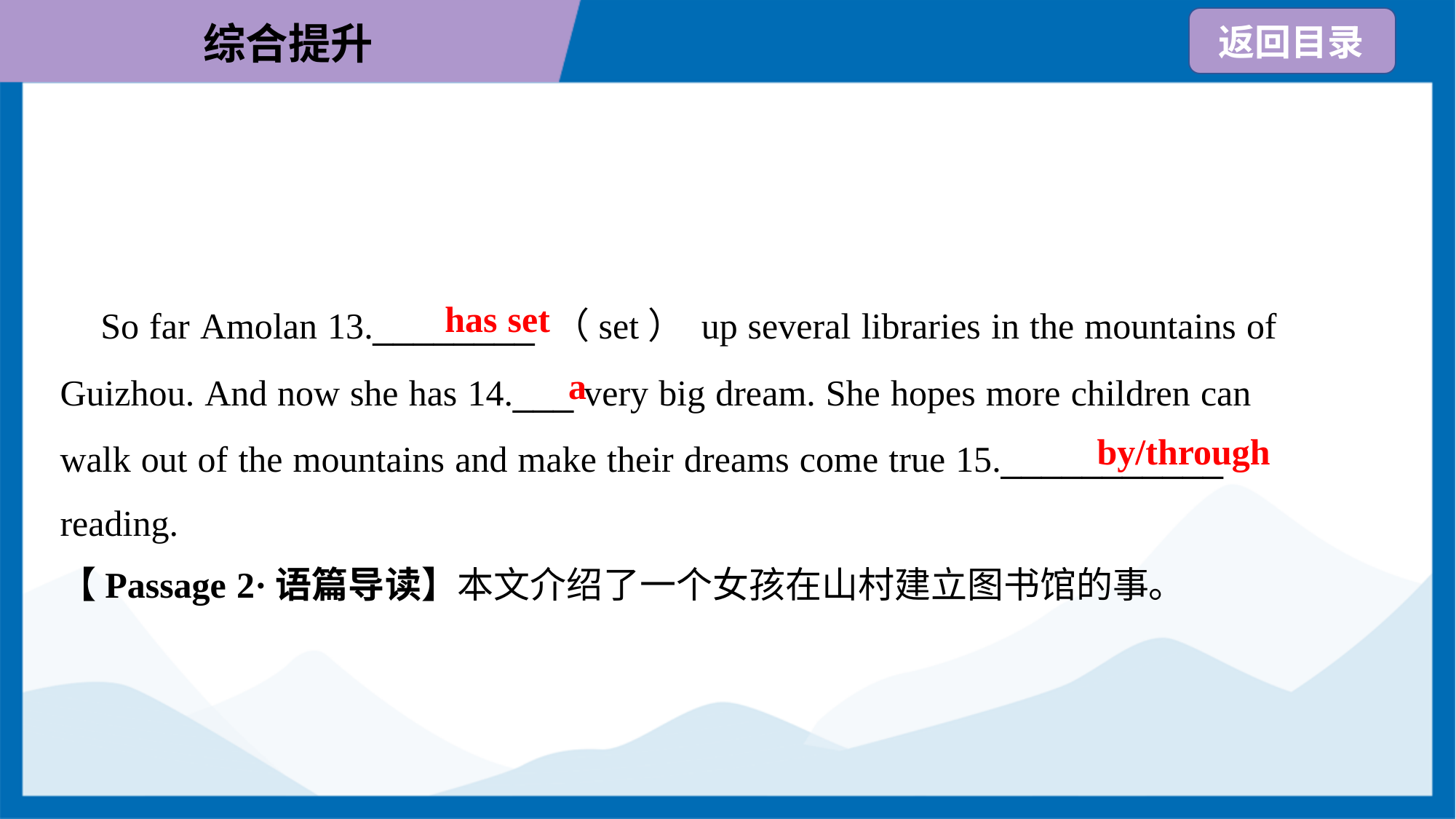

has set
    So far Amolan 13.________ （set） up several libraries in the mountains of
Guizhou. And now she has 14.___ very big dream. She hopes more children can
walk out of the mountains and make their dreams come true 15.___________
reading.
a
by/through
【Passage 2·语篇导读】本文介绍了一个女孩在山村建立图书馆的事。